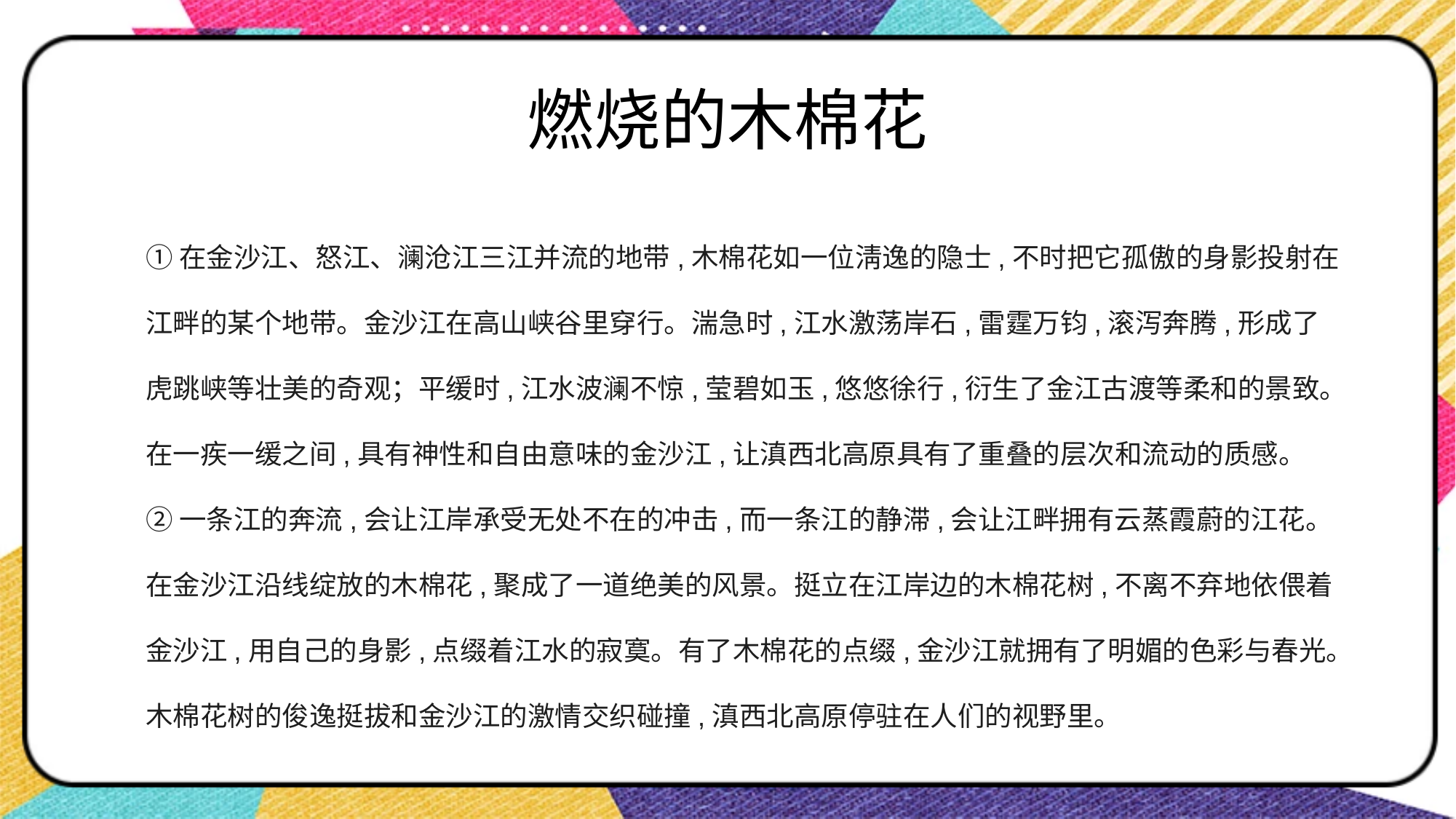

# 燃烧的木棉花
①在金沙江、怒江、澜沧江三江并流的地带,木棉花如一位淸逸的隐士,不时把它孤傲的身影投射在江畔的某个地带。金沙江在高山峡谷里穿行。湍急时,江水激荡岸石,雷霆万钧,滚泻奔腾,形成了虎跳峡等壮美的奇观；平缓时,江水波澜不惊,莹碧如玉,悠悠徐行,衍生了金江古渡等柔和的景致。在一疾一缓之间,具有神性和自由意味的金沙江,让滇西北高原具有了重叠的层次和流动的质感。
②一条江的奔流,会让江岸承受无处不在的冲击,而一条江的静滞,会让江畔拥有云蒸霞蔚的江花。在金沙江沿线绽放的木棉花,聚成了一道绝美的风景。挺立在江岸边的木棉花树,不离不弃地依偎着金沙江,用自己的身影,点缀着江水的寂寞。有了木棉花的点缀,金沙江就拥有了明媚的色彩与春光。木棉花树的俊逸挺拔和金沙江的激情交织碰撞,滇西北高原停驻在人们的视野里。